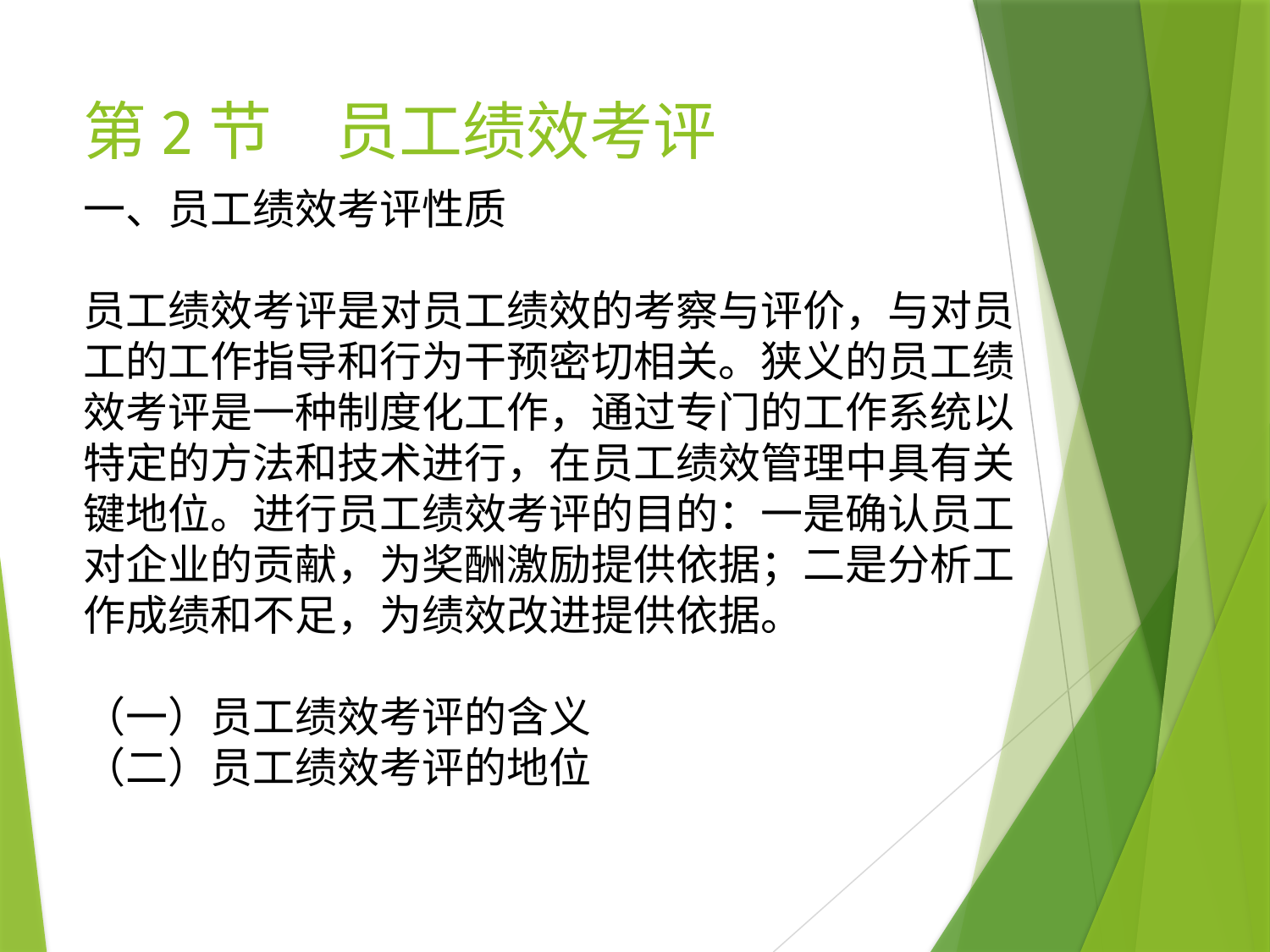

# 第2节　员工绩效考评
一、员工绩效考评性质

员工绩效考评是对员工绩效的考察与评价，与对员工的工作指导和行为干预密切相关。狭义的员工绩效考评是一种制度化工作，通过专门的工作系统以特定的方法和技术进行，在员工绩效管理中具有关键地位。进行员工绩效考评的目的：一是确认员工对企业的贡献，为奖酬激励提供依据；二是分析工作成绩和不足，为绩效改进提供依据。

（一）员工绩效考评的含义
（二）员工绩效考评的地位